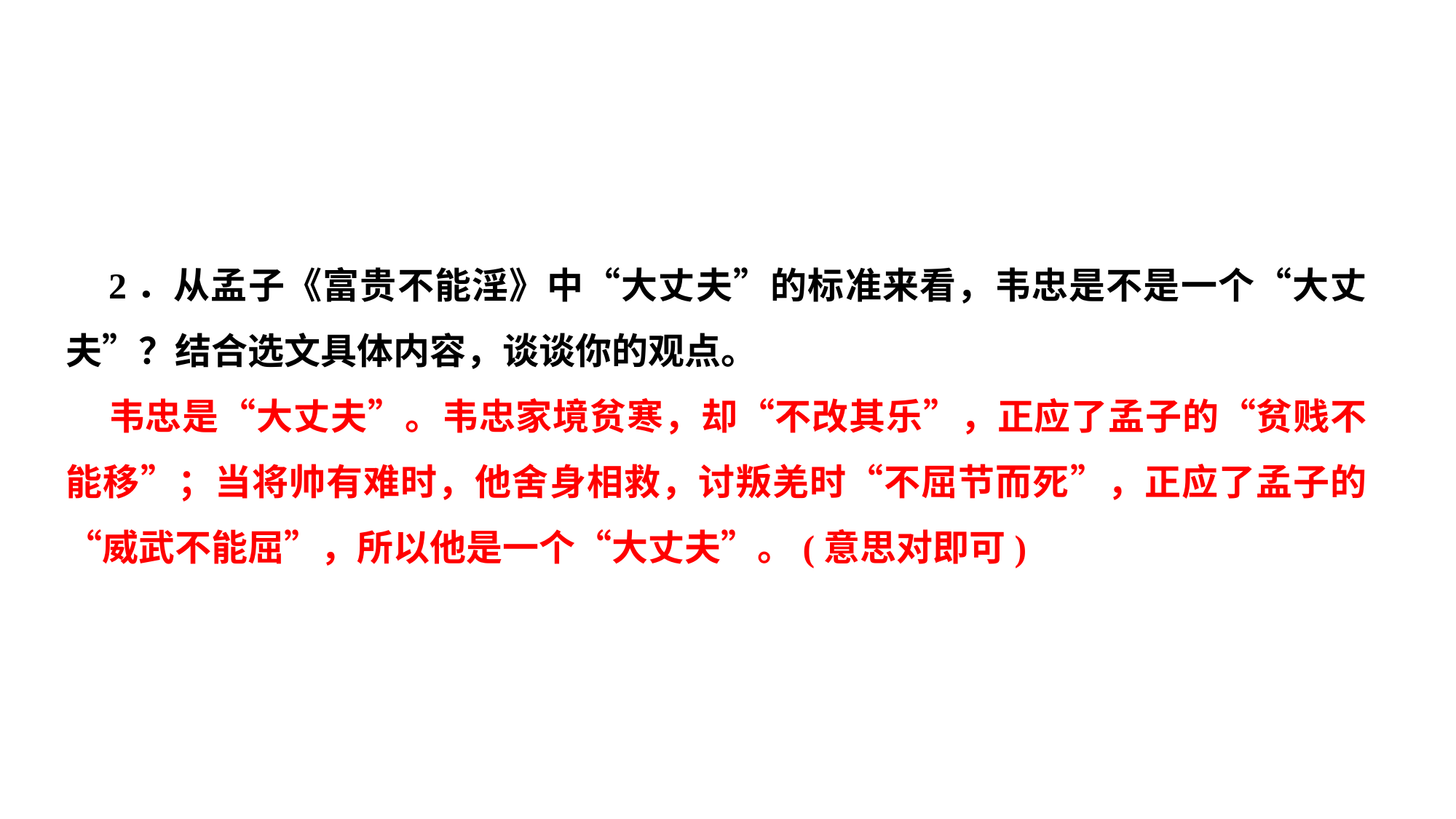

2．从孟子《富贵不能淫》中“大丈夫”的标准来看，韦忠是不是一个“大丈夫”？结合选文具体内容，谈谈你的观点。
韦忠是“大丈夫”。韦忠家境贫寒，却“不改其乐”，正应了孟子的“贫贱不能移”；当将帅有难时，他舍身相救，讨叛羌时“不屈节而死”，正应了孟子的“威武不能屈”，所以他是一个“大丈夫”。(意思对即可)